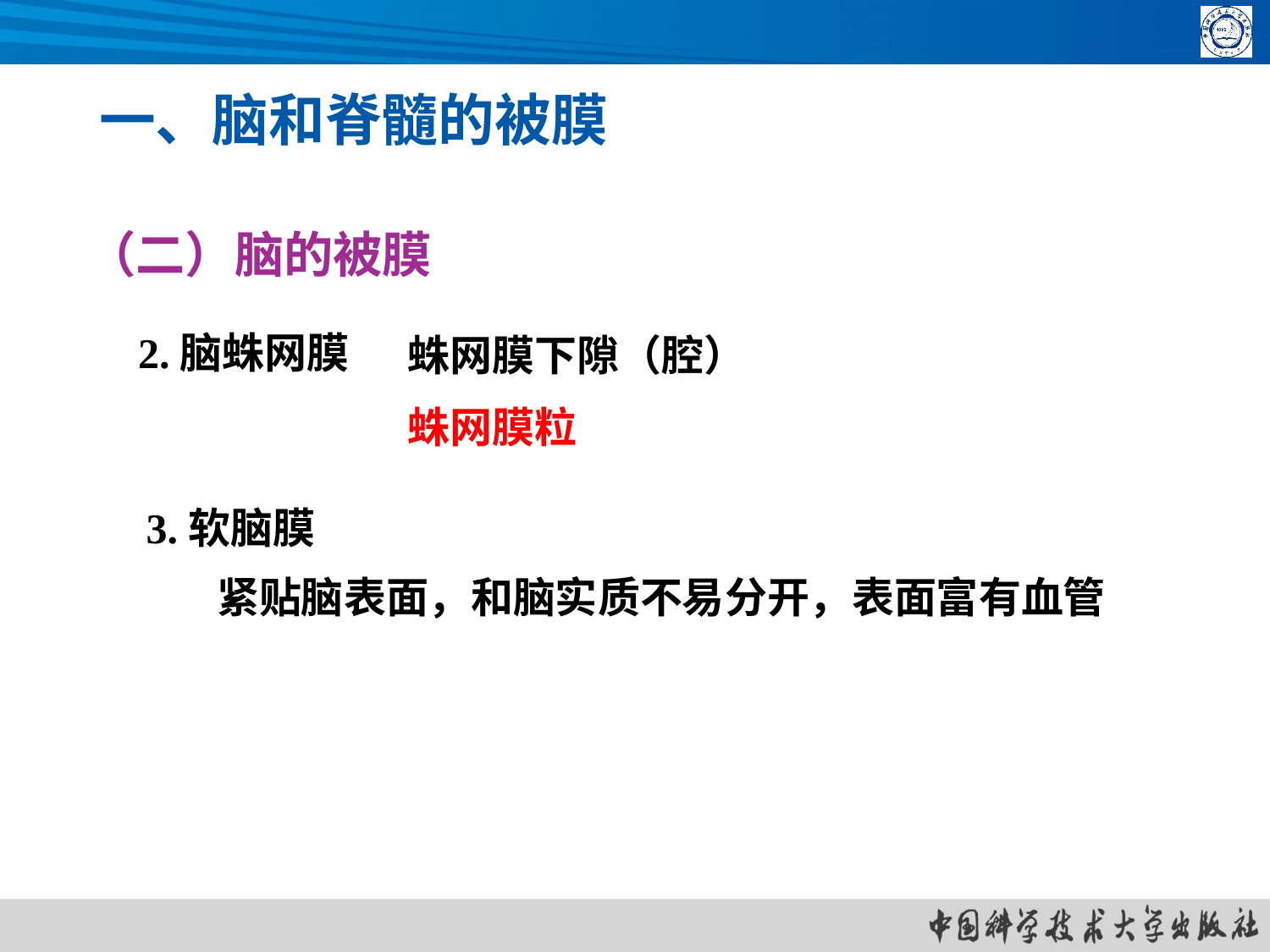

一、脑和脊髓的被膜
（二）脑的被膜
2.脑蛛网膜
蛛网膜下隙（腔）
蛛网膜粒
3.软脑膜
紧贴脑表面，和脑实质不易分开，表面富有血管